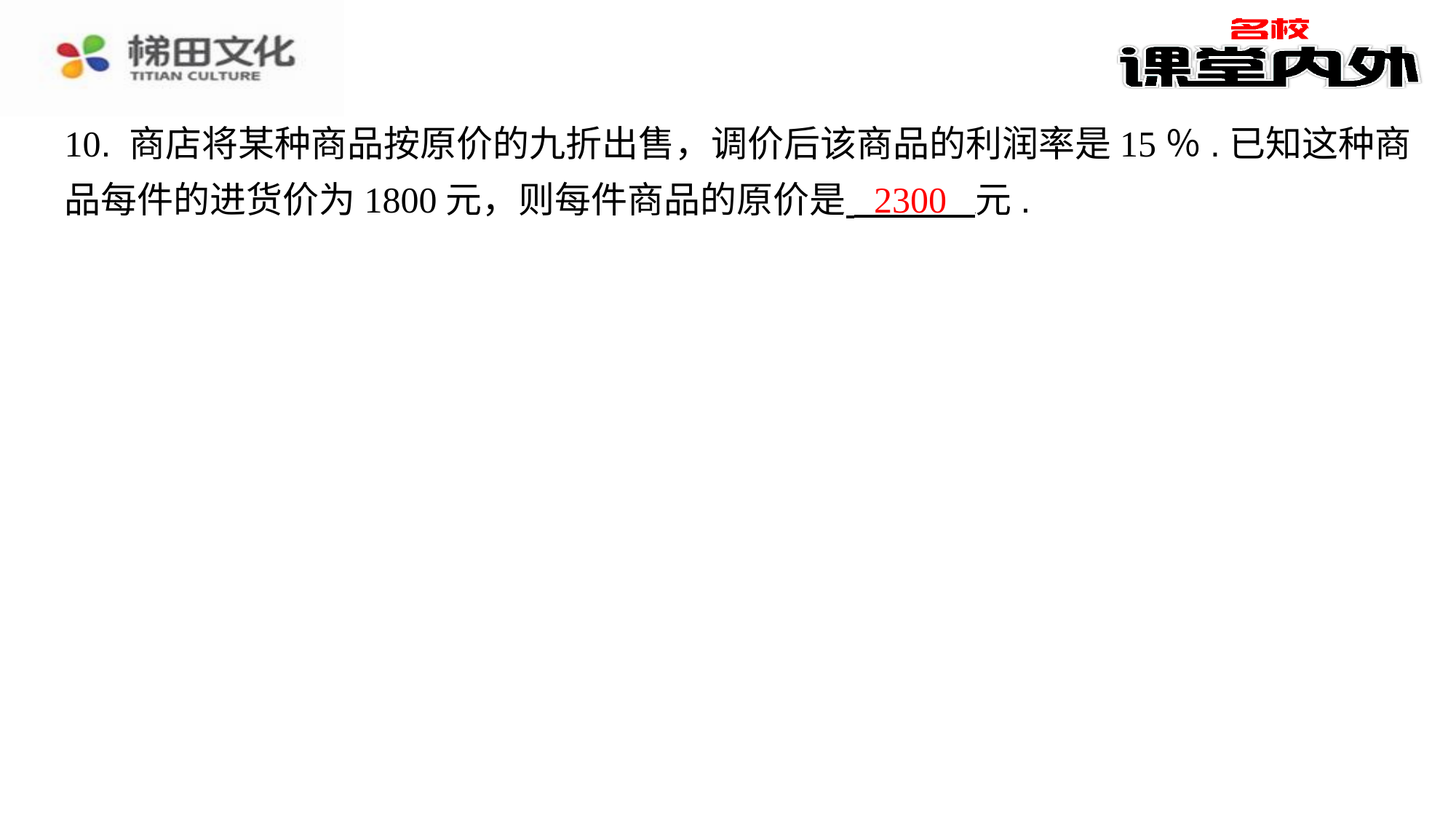

10. 商店将某种商品按原价的九折出售，调价后该商品的利润率是15％.已知这种商
品每件的进货价为1800元，则每件商品的原价是                    元.
​　2300